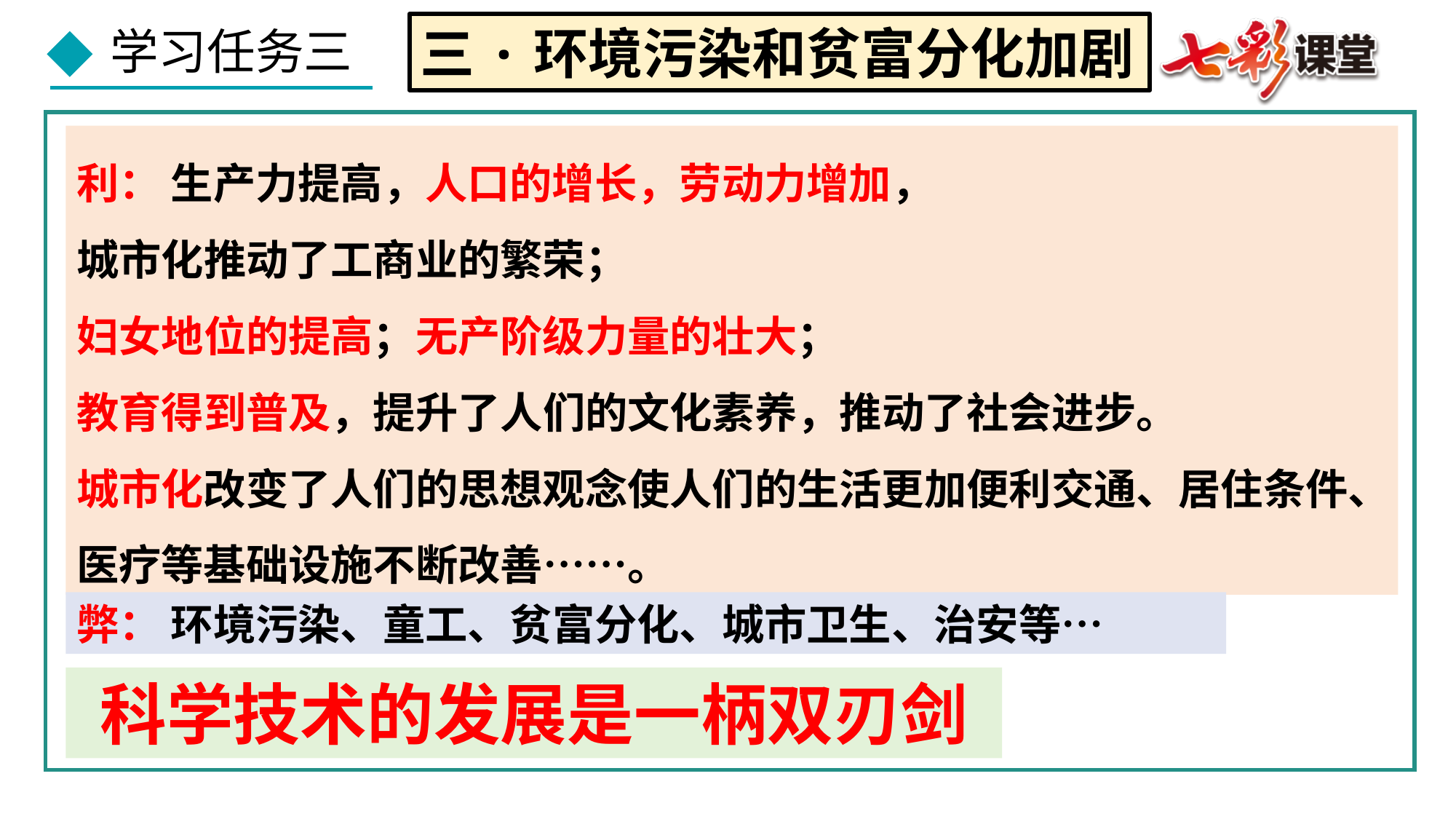

三·环境污染和贫富分化加剧
利： 生产力提高，人口的增长，劳动力增加，
城市化推动了工商业的繁荣；
妇女地位的提高；无产阶级力量的壮大；
教育得到普及，提升了人们的文化素养，推动了社会进步。
城市化改变了人们的思想观念使人们的生活更加便利交通、居住条件、医疗等基础设施不断改善……。
弊： 环境污染、童工、贫富分化、城市卫生、治安等…
科学技术的发展是一柄双刃剑